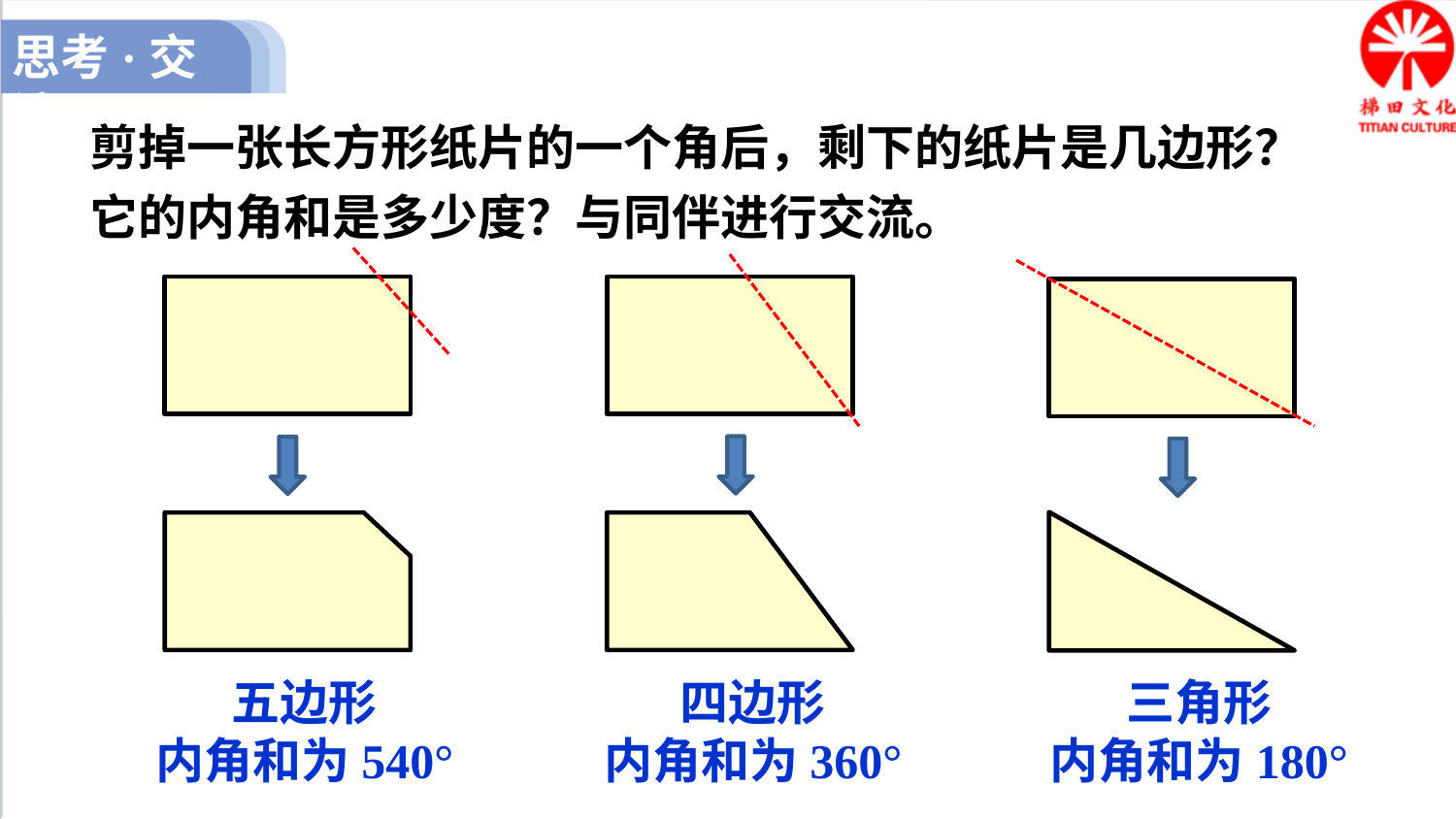

思考·交流

剪掉一张长方形纸片的一个角后，剩下的纸片是几边形？它的内角和是多少度？与同伴进行交流。

三角形
内角和为180°
四边形
内角和为360°
五边形
内角和为540°